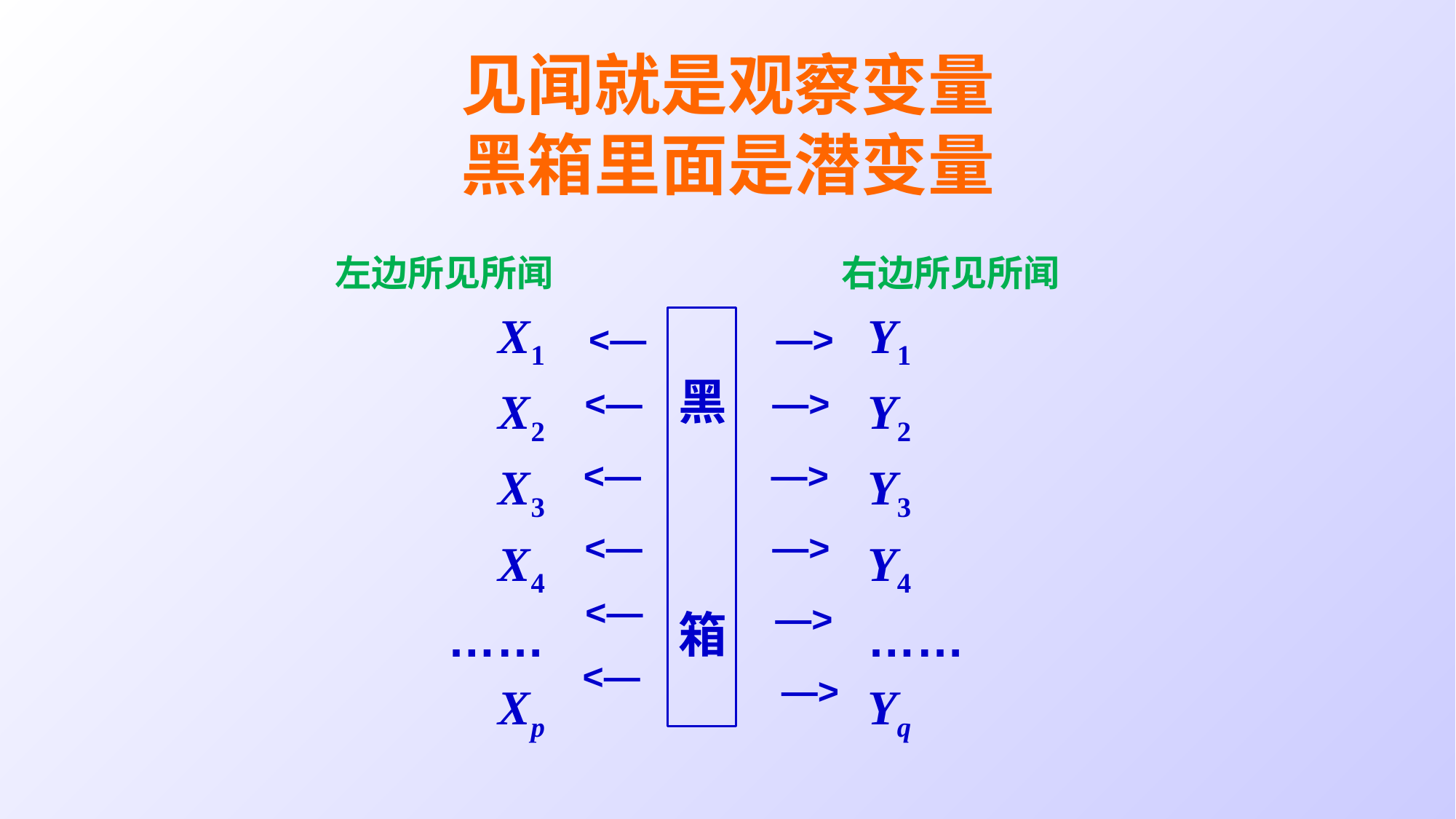

# 见闻就是观察变量 黑箱里面是潜变量
左边所见所闻
右边所见所闻
X1
X2
X3
X4
……
Xp
Y1
Y2
Y3
Y4
……
Yq

黑

箱

<—
—>
<—
—>
<—
—>
<—
—>
<—
—>
<—
—>